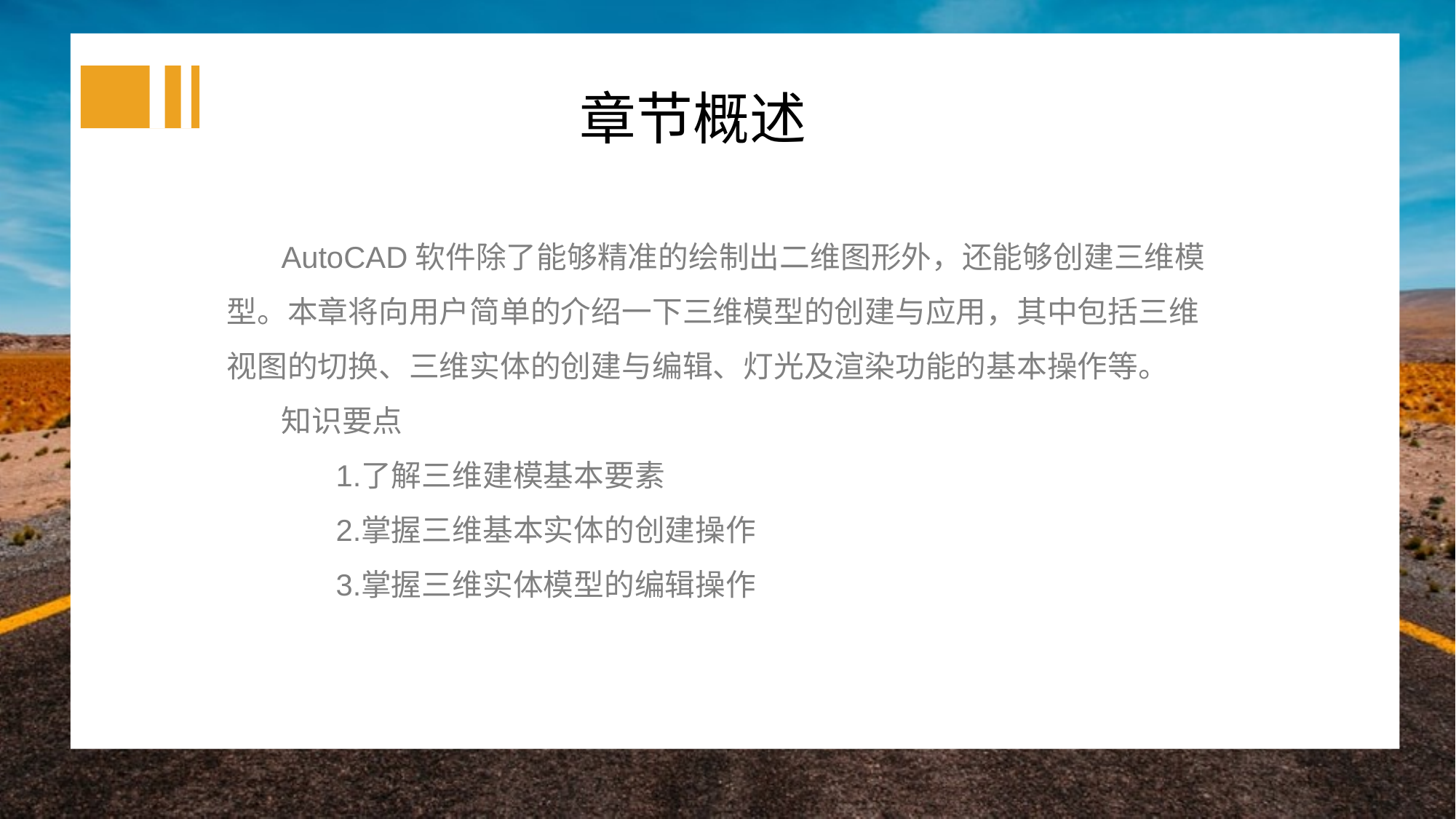

章节概述
AutoCAD软件除了能够精准的绘制出二维图形外，还能够创建三维模型。本章将向用户简单的介绍一下三维模型的创建与应用，其中包括三维视图的切换、三维实体的创建与编辑、灯光及渲染功能的基本操作等。
知识要点
了解三维建模基本要素
掌握三维基本实体的创建操作
掌握三维实体模型的编辑操作